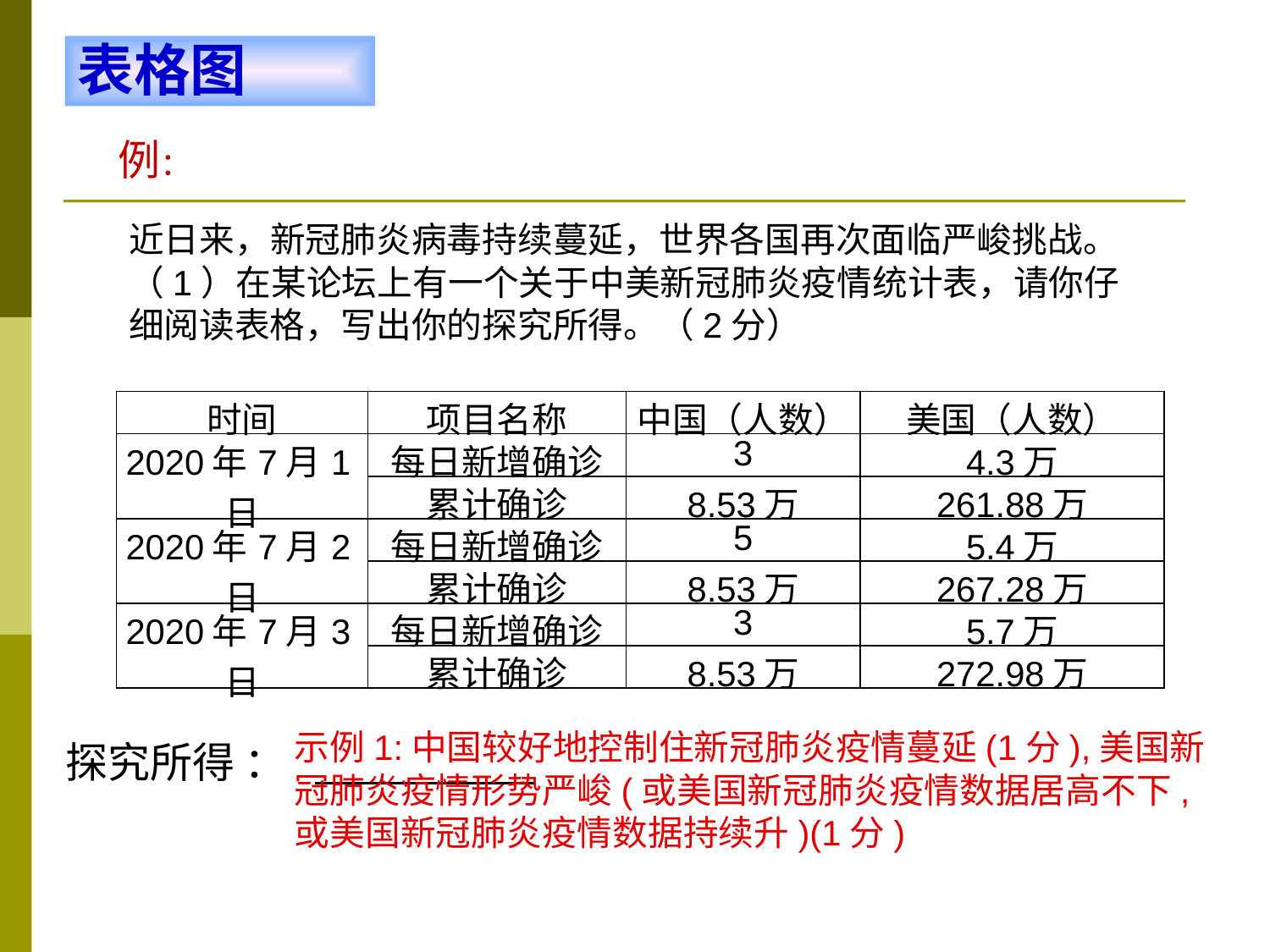

表格图
例：
近日来，新冠肺炎病毒持续蔓延，世界各国再次面临严峻挑战。
（1）在某论坛上有一个关于中美新冠肺炎疫情统计表，请你仔细阅读表格，写出你的探究所得。（2分）

| 时间 | 项目名称 | 中国（人数） | 美国（人数） |
| --- | --- | --- | --- |
| 2020年7月1日 | 每日新增确诊 | 3 | 4.3万 |
|  | 累计确诊 | 8.53万 | 261.88万 |
| 2020年7月2日 | 每日新增确诊 | 5 | 5.4万 |
|  | 累计确诊 | 8.53万 | 267.28万 |
| 2020年7月3日 | 每日新增确诊 | 3 | 5.7万 |
|  | 累计确诊 | 8.53万 | 272.98万 |
示例1:中国较好地控制住新冠肺炎疫情蔓延(1分),美国新
冠肺炎疫情形势严峻(或美国新冠肺炎疫情数据居高不下,
或美国新冠肺炎疫情数据持续升)(1分)
探究所得 ：